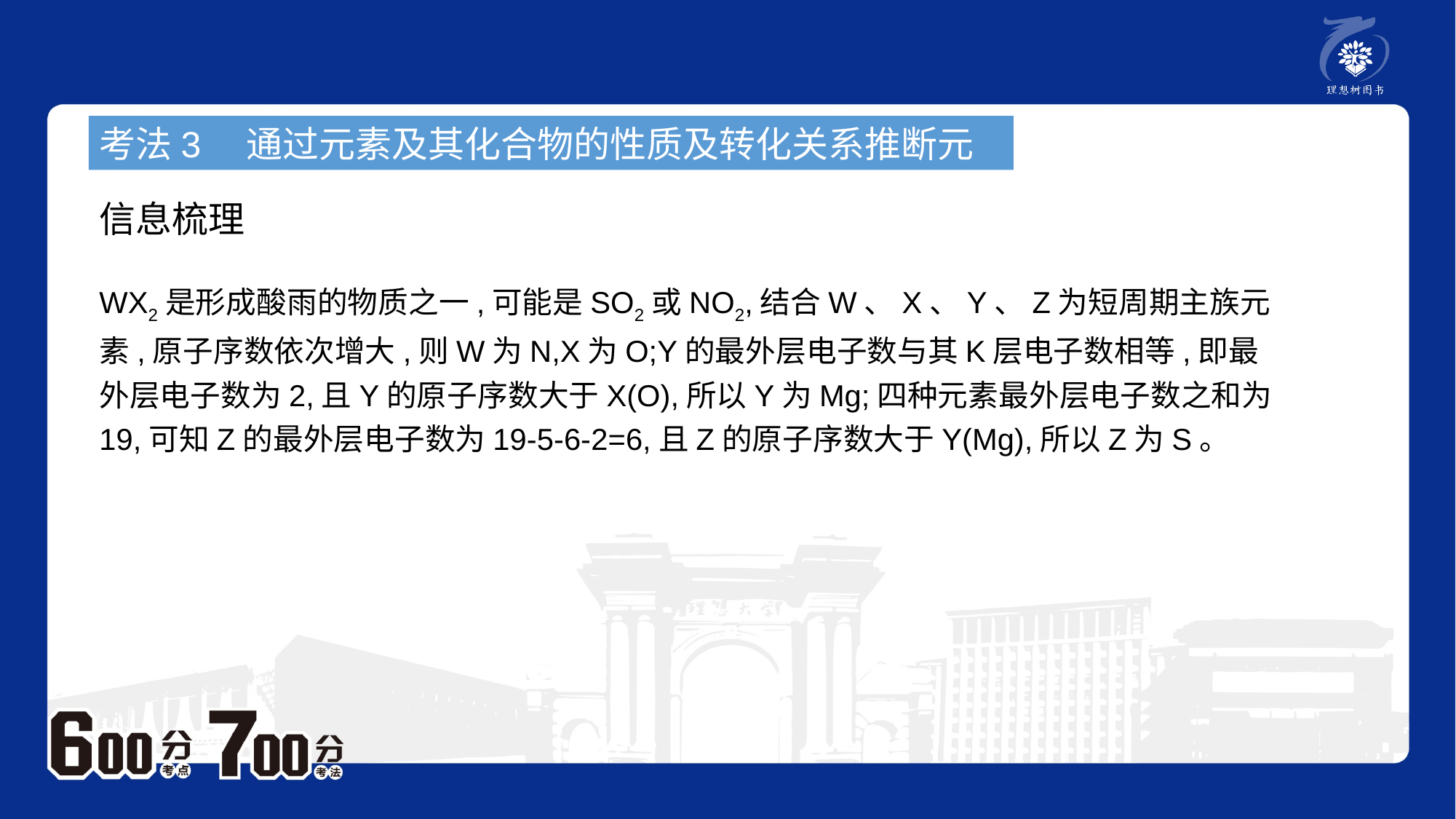

考法3　通过元素及其化合物的性质及转化关系推断元素
信息梳理
WX2是形成酸雨的物质之一,可能是SO2或NO2,结合W、X、Y、Z为短周期主族元素,原子序数依次增大,则W为N,X为O;Y的最外层电子数与其K层电子数相等,即最外层电子数为2,且Y的原子序数大于X(O),所以Y为Mg;四种元素最外层电子数之和为19,可知Z的最外层电子数为19-5-6-2=6,且Z的原子序数大于Y(Mg),所以Z为S。